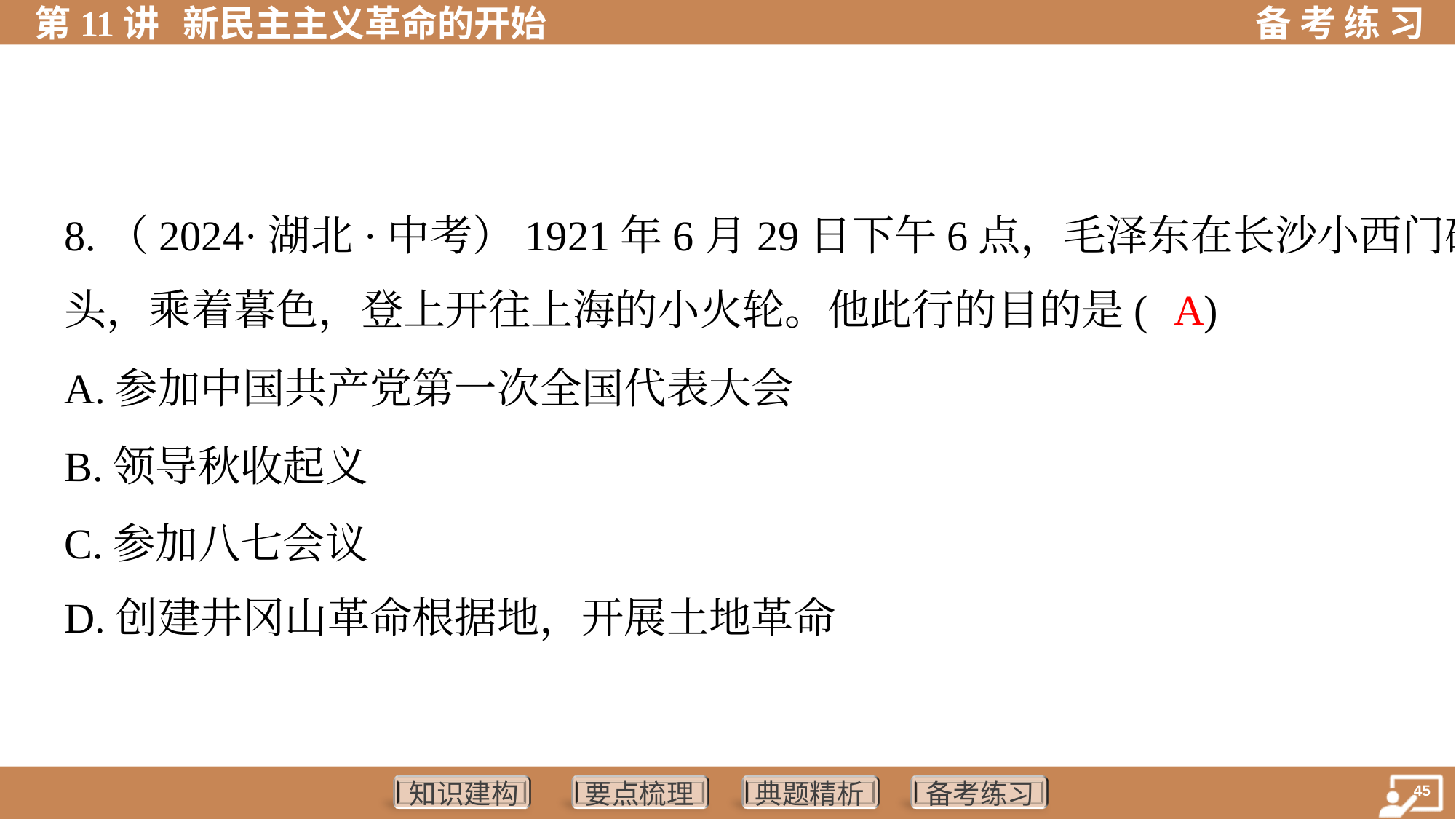

8.（2024·湖北·中考）1921年6月29日下午6点，毛泽东在长沙小西门码
头，乘着暮色，登上开往上海的小火轮。他此行的目的是(     )
A
A.参加中国共产党第一次全国代表大会
B.领导秋收起义
C.参加八七会议
D.创建井冈山革命根据地，开展土地革命